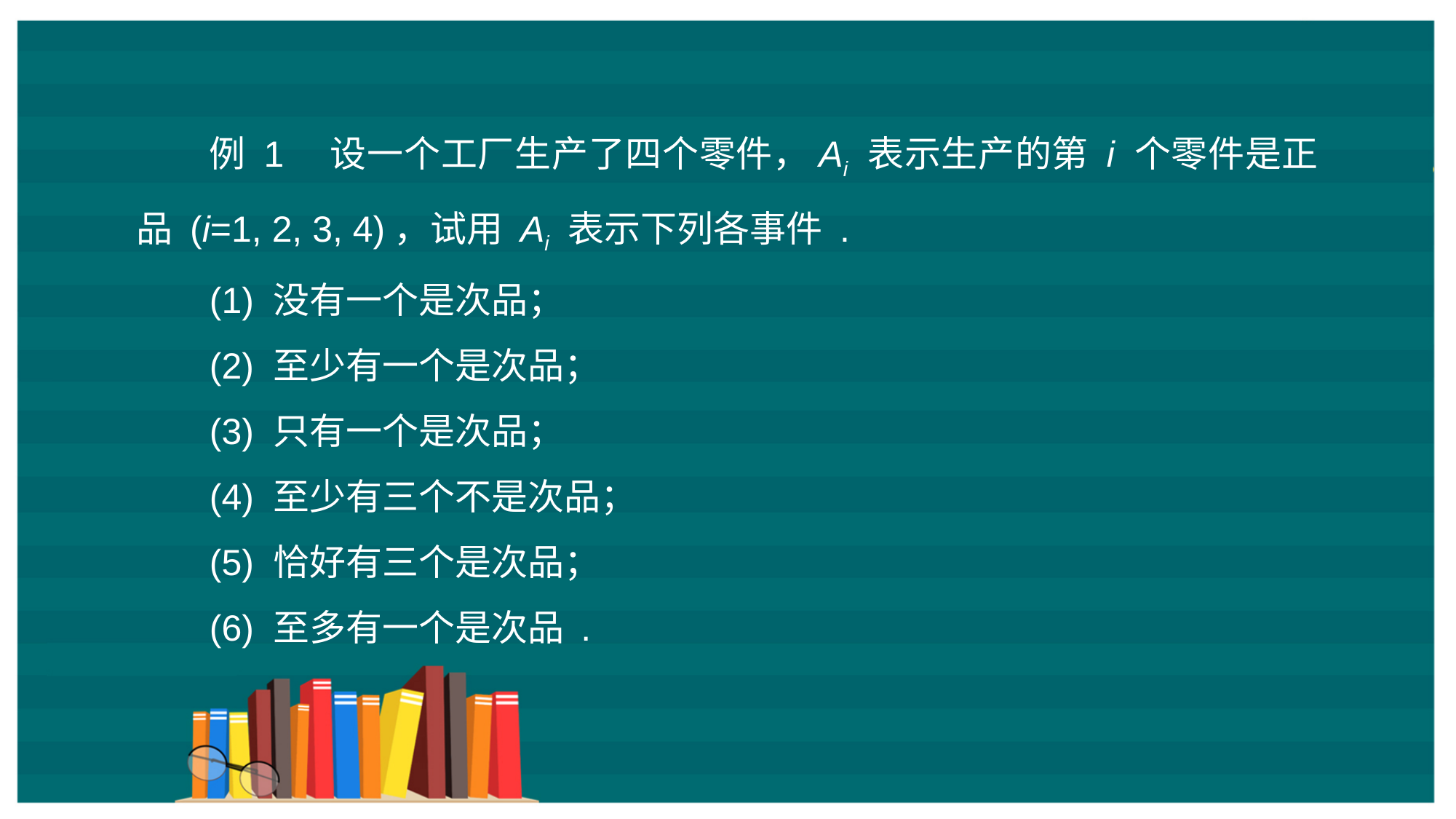

例 1　设一个工厂生产了四个零件，Ai 表示生产的第 i 个零件是正品 (i=1, 2, 3, 4)，试用 Ai 表示下列各事件 .
(1) 没有一个是次品；
(2) 至少有一个是次品；
(3) 只有一个是次品；
(4) 至少有三个不是次品；
(5) 恰好有三个是次品；
(6) 至多有一个是次品 .